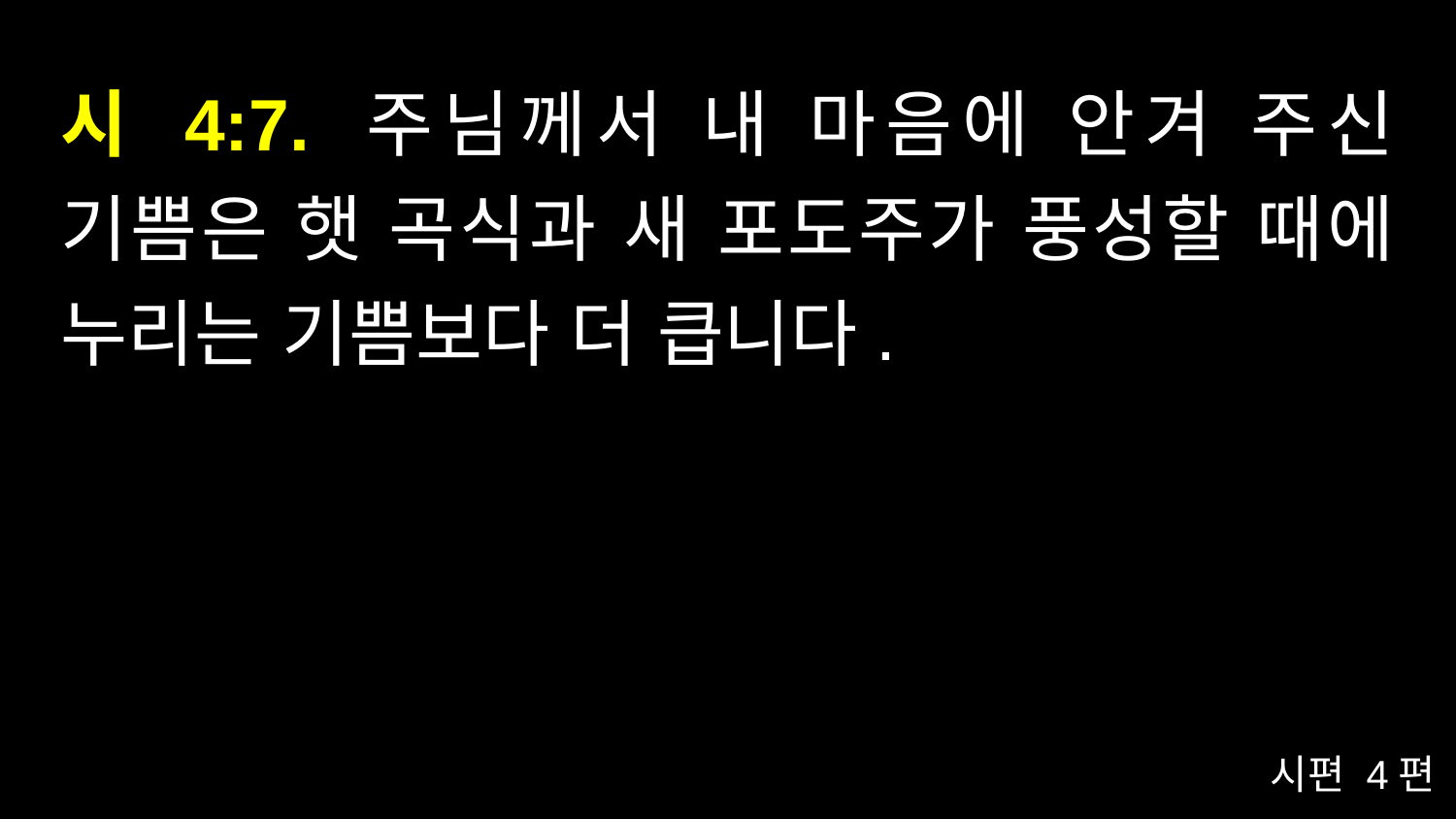

# 시 4:7. 주님께서 내 마음에 안겨 주신 기쁨은 햇 곡식과 새 포도주가 풍성할 때에 누리는 기쁨보다 더 큽니다.
시편 4편